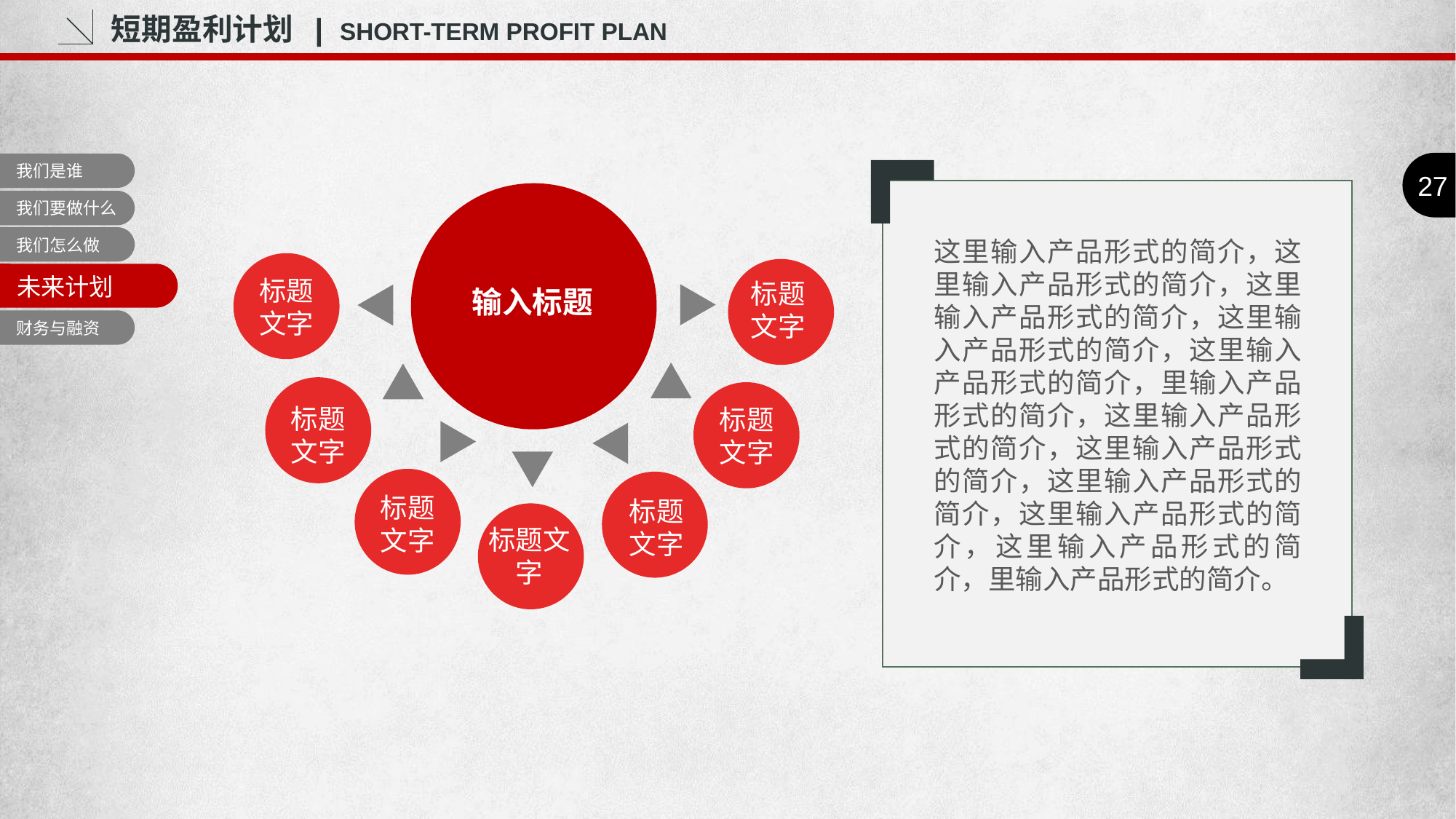

短期盈利计划  |  SHORT-TERM PROFIT PLAN

27

我们是谁

输入标题

我们要做什么

我们怎么做
这里输入产品形式的简介，这里输入产品形式的简介，这里输入产品形式的简介，这里输入产品形式的简介，这里输入产品形式的简介，里输入产品形式的简介，这里输入产品形式的简介，这里输入产品形式的简介，这里输入产品形式的简介，这里输入产品形式的简介，这里输入产品形式的简介，里输入产品形式的简介。

标题文字

标题文字

未来计划

财务与融资

标题文字

标题
文字

标题文字

标题
文字

标题文字

PPT模板下载：www.1ppt.com/moban/     行业PPT模板：www.1ppt.com/hangye/
节日PPT模板：www.1ppt.com/jieri/           PPT素材下载：www.1ppt.com/sucai/
PPT背景图片：www.1ppt.com/beijing/      PPT图表下载：www.1ppt.com/tubiao/
优秀PPT下载：www.1ppt.com/xiazai/        PPT教程： www.1ppt.com/powerpoint/
Word教程： www.1ppt.com/word/              Excel教程：www.1ppt.com/excel/
资料下载：www.1ppt.com/ziliao/                PPT课件下载：www.1ppt.com/kejian/
范文下载：www.1ppt.com/fanwen/             试卷下载：www.1ppt.com/shiti/
教案下载：www.1ppt.com/jiaoan/
字体下载：www.1ppt.com/ziti/